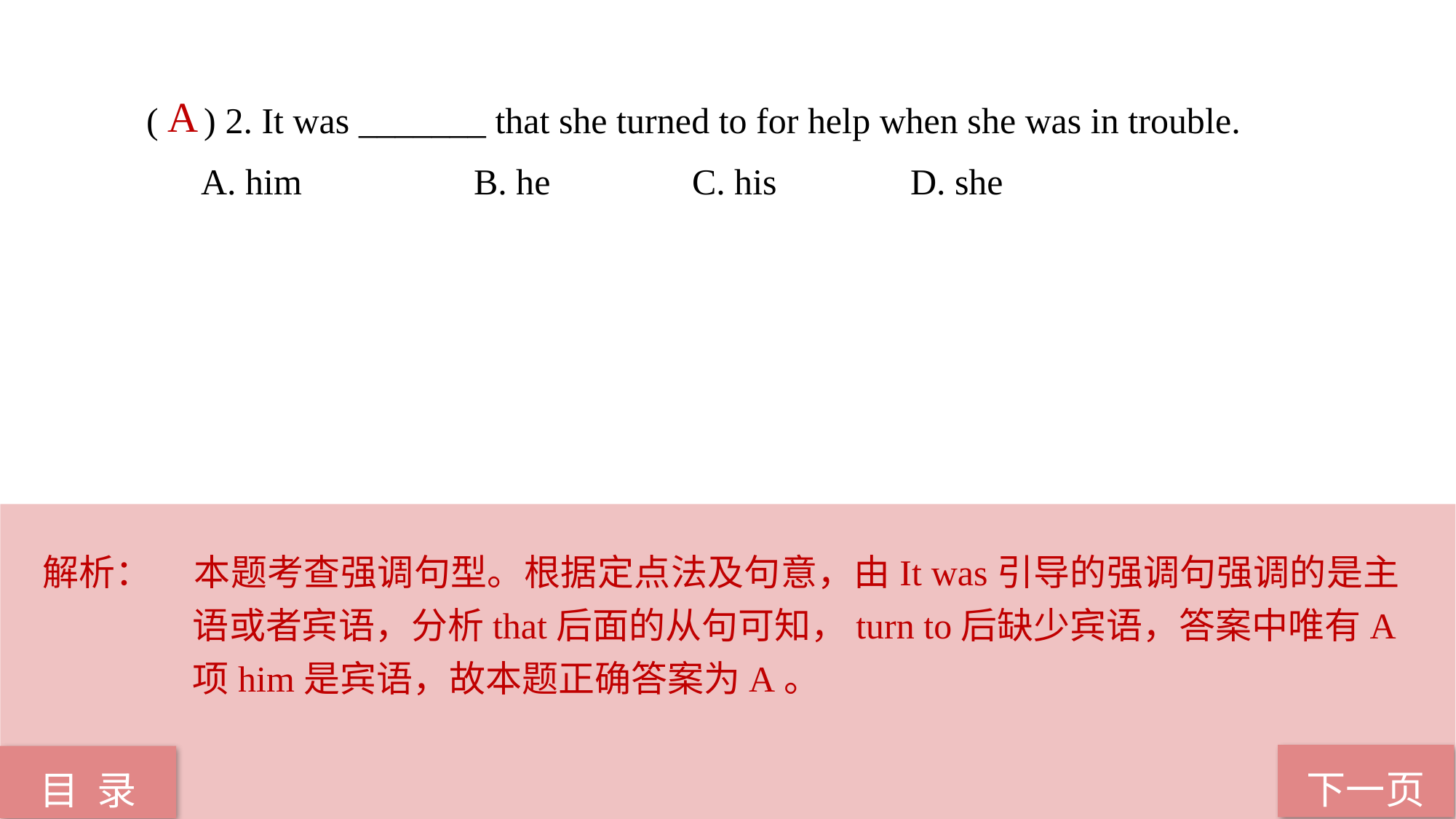

(     ) 2. It was _______ that she turned to for help when she was in trouble.
A. him 		B. he 		C. his 		D. she
  A
解析：	本题考查强调句型。根据定点法及句意，由It was引导的强调句强调的是主语或者宾语，分析that后面的从句可知，turn to后缺少宾语，答案中唯有A项him是宾语，故本题正确答案为A。